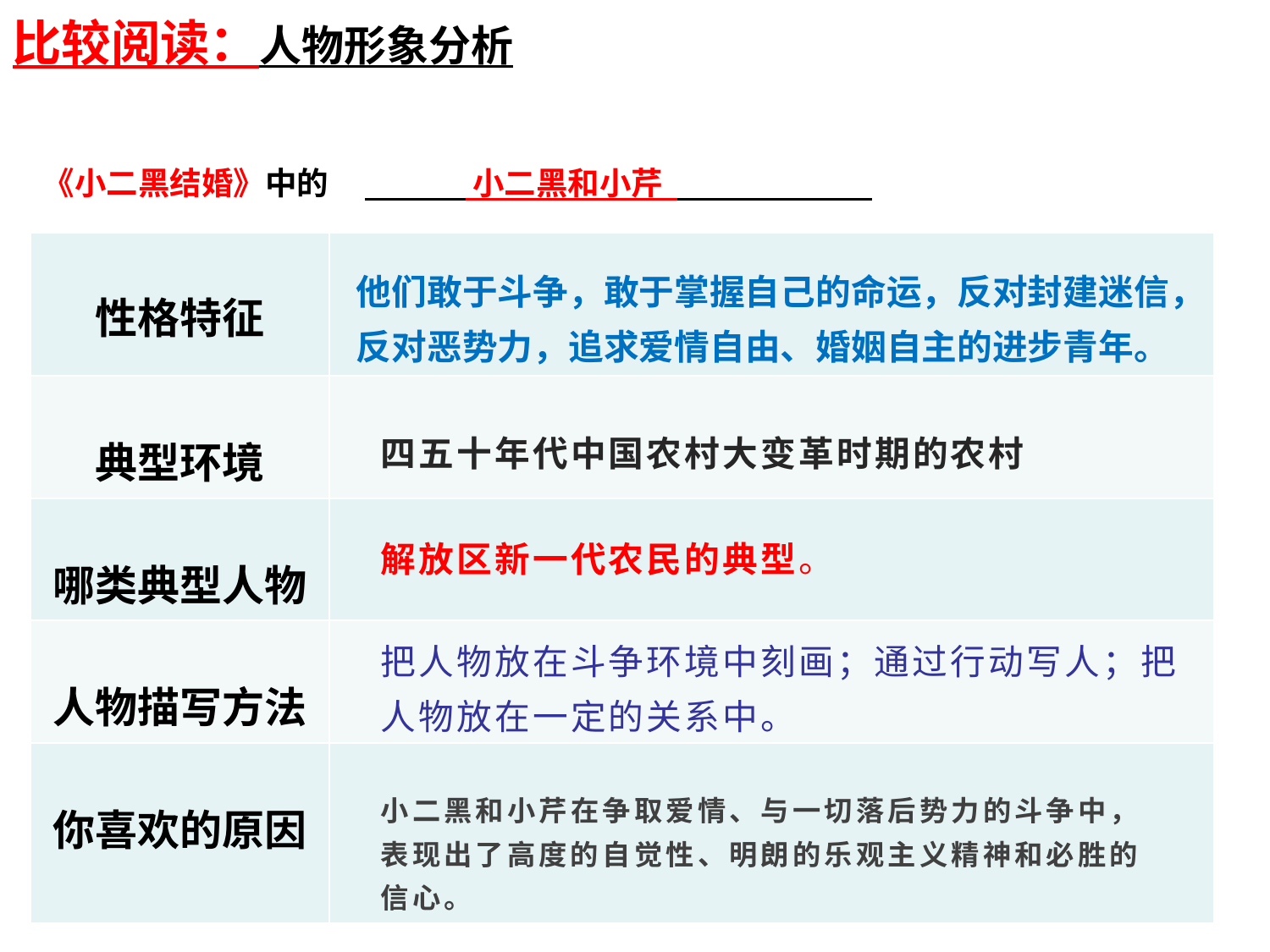

比较阅读：人物形象分析
| 《小二黑结婚》中的 小二黑和小芹 |  |
| --- | --- |
| 性格特征 |  |
| 典型环境 |  |
| 哪类典型人物 |  |
| 人物描写方法 |  |
| 你喜欢的原因 |  |
他们敢于斗争，敢于掌握自己的命运，反对封建迷信，反对恶势力，追求爱情自由、婚姻自主的进步青年。
四五十年代中国农村大变革时期的农村
解放区新一代农民的典型。
把人物放在斗争环境中刻画；通过行动写人；把人物放在一定的关系中。
小二黑和小芹在争取爱情、与一切落后势力的斗争中，表现出了高度的自觉性、明朗的乐观主义精神和必胜的信心。